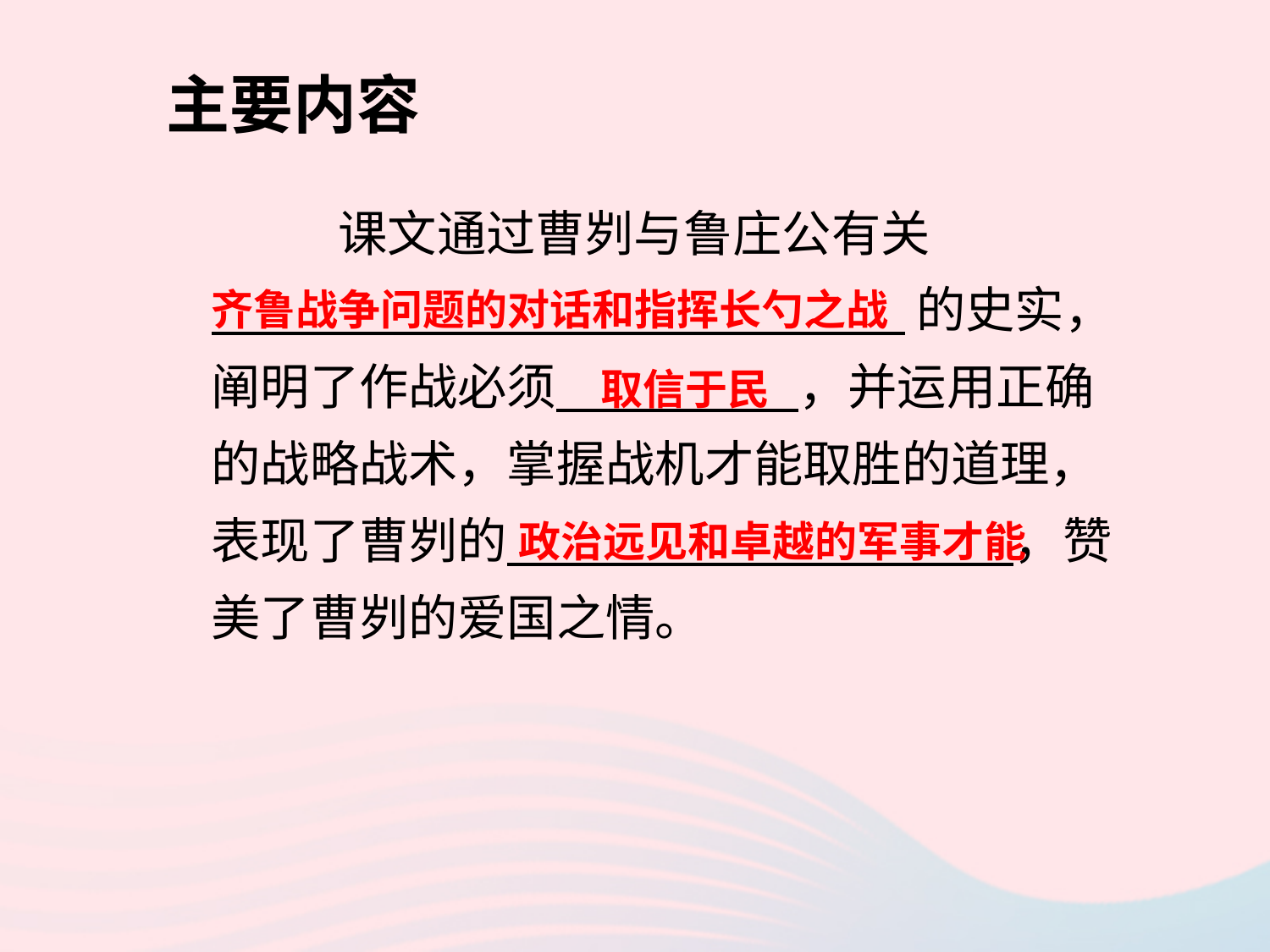

主要内容
	课文通过曹刿与鲁庄公有关
                                                               的史实，阐明了作战必须                      ，并运用正确的战略战术，掌握战机才能取胜的道理，表现了曹刿的                                              ，赞美了曹刿的爱国之情。
齐鲁战争问题的对话和指挥长勺之战
取信于民
政治远见和卓越的军事才能